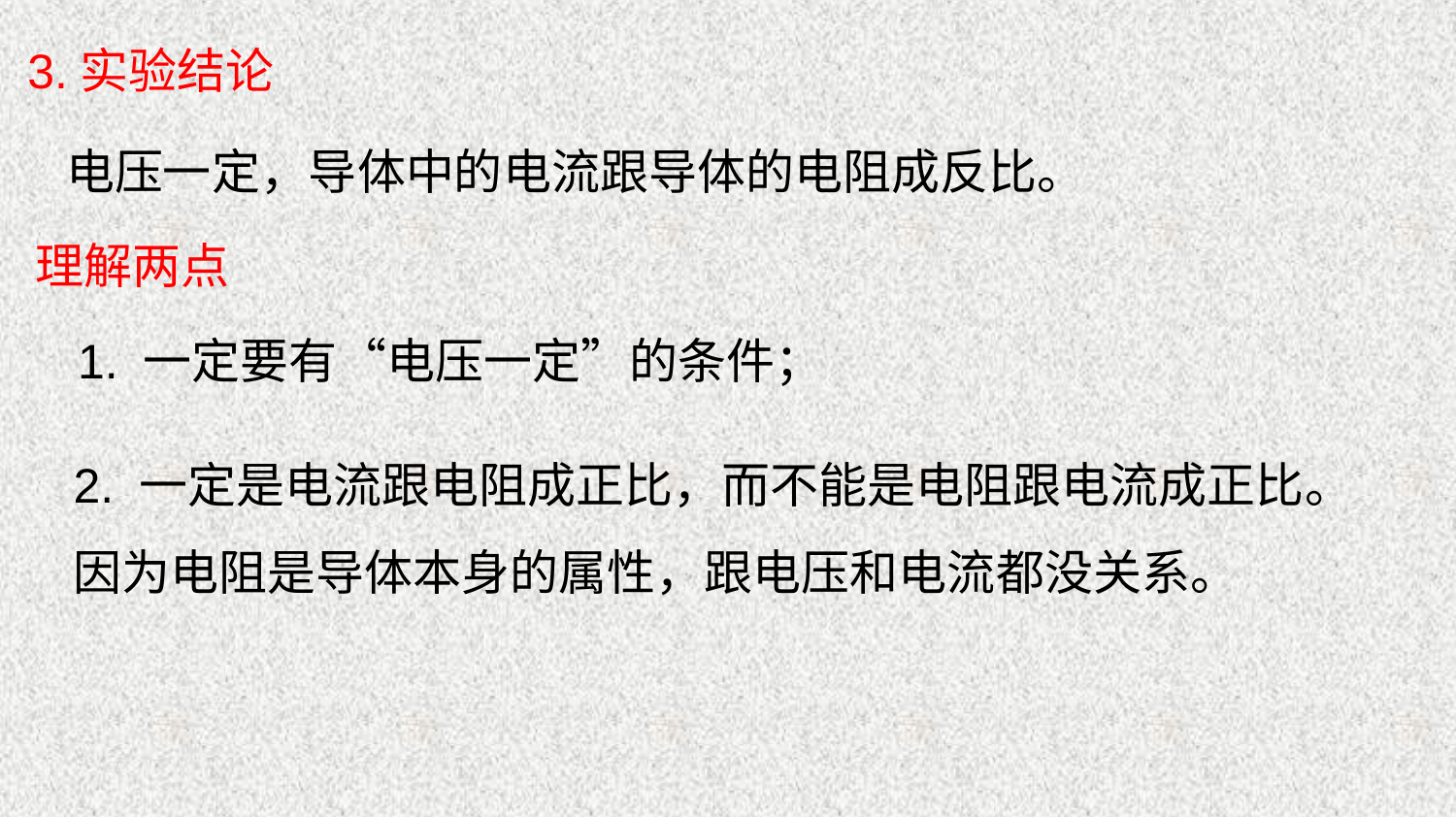

3.实验结论
电压一定，导体中的电流跟导体的电阻成反比。
理解两点
1. 一定要有“电压一定”的条件；
2. 一定是电流跟电阻成正比，而不能是电阻跟电流成正比。因为电阻是导体本身的属性，跟电压和电流都没关系。